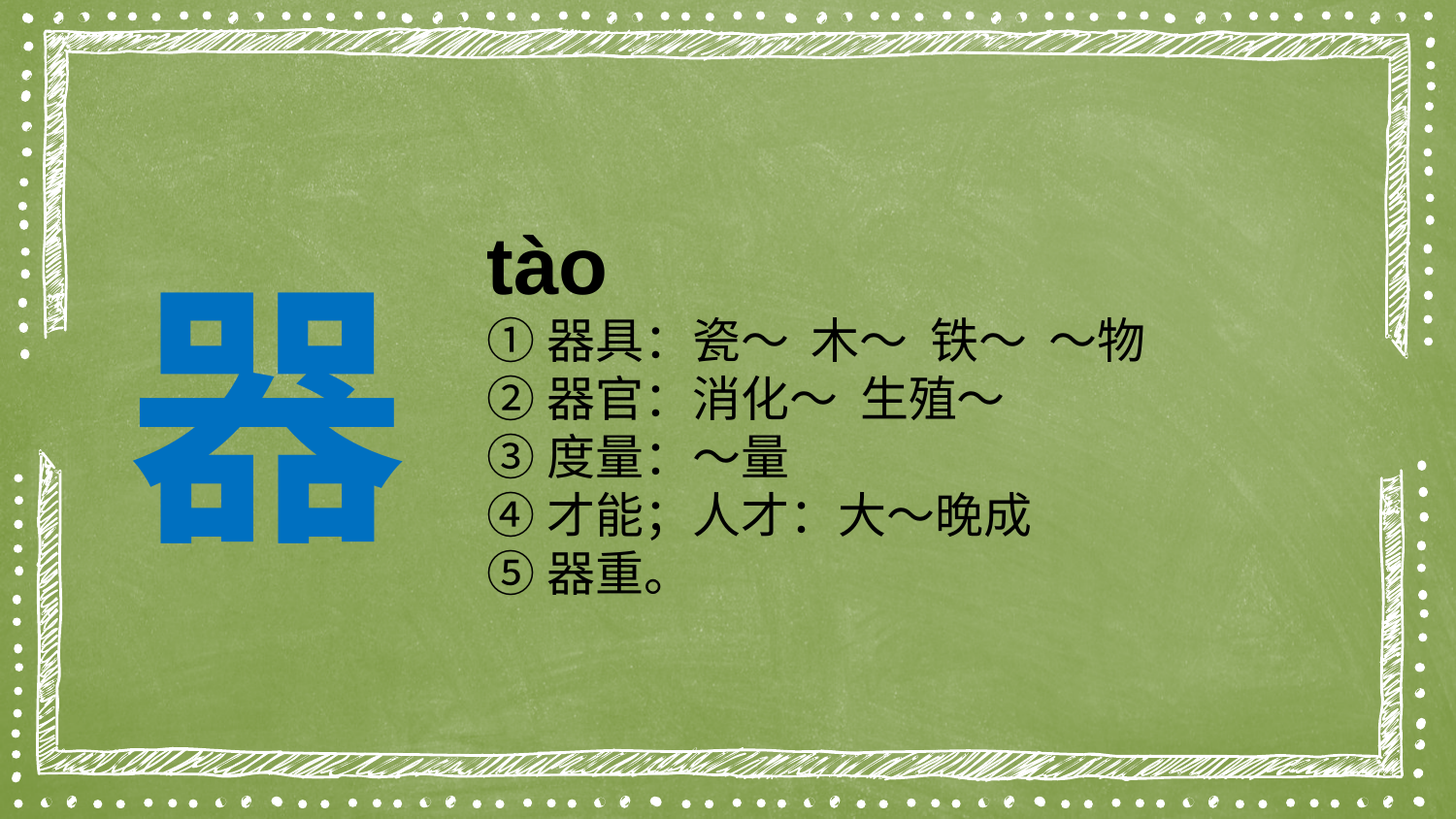

tào
①器具：瓷～  木～  铁～  ～物
②器官：消化～  生殖～
③度量：～量
④才能；人才：大～晚成
⑤器重。
器